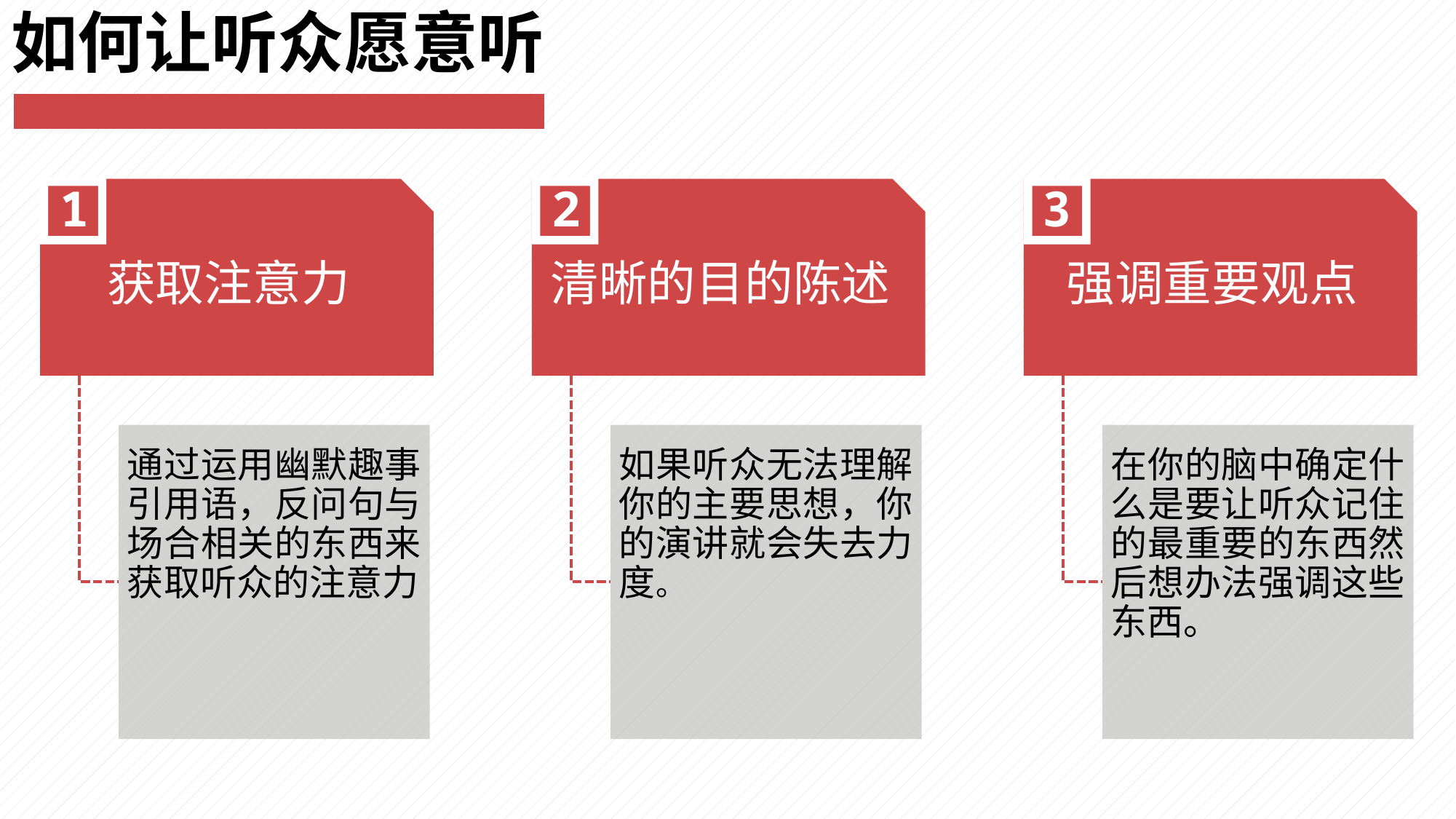

# 如何让听众愿意听
获取注意力
通过运用幽默趣事引用语，反问句与场合相关的东西来获取听众的注意力
清晰的目的陈述
如果听众无法理解你的主要思想，你的演讲就会失去力度。
强调重要观点
在你的脑中确定什么是要让听众记住的最重要的东西然后想办法强调这些东西。
2

3

1